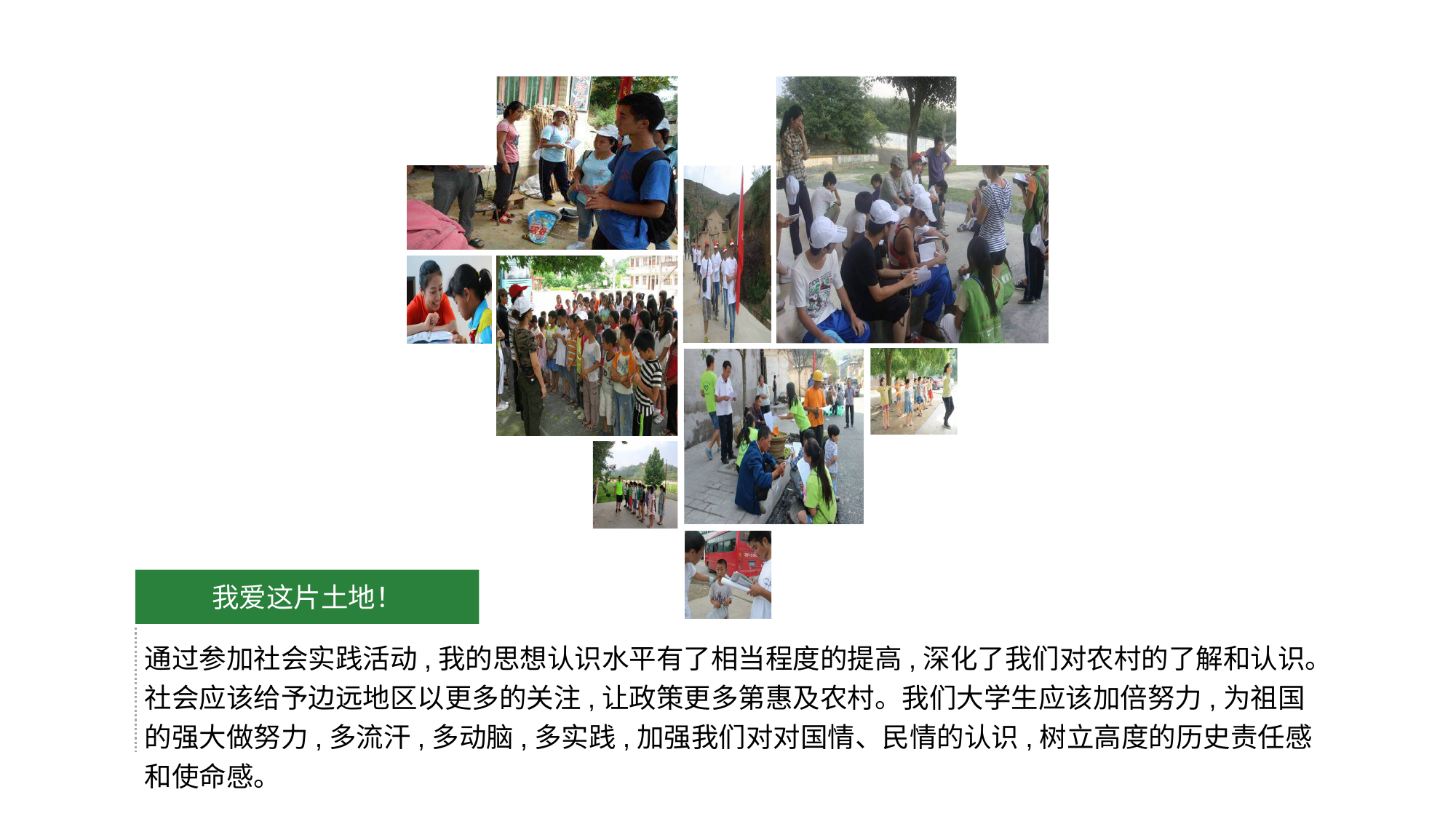

我爱这片土地！
通过参加社会实践活动,我的思想认识水平有了相当程度的提高,深化了我们对农村的了解和认识。社会应该给予边远地区以更多的关注,让政策更多第惠及农村。我们大学生应该加倍努力,为祖国的强大做努力,多流汗,多动脑,多实践,加强我们对对国情、民情的认识,树立高度的历史责任感和使命感。